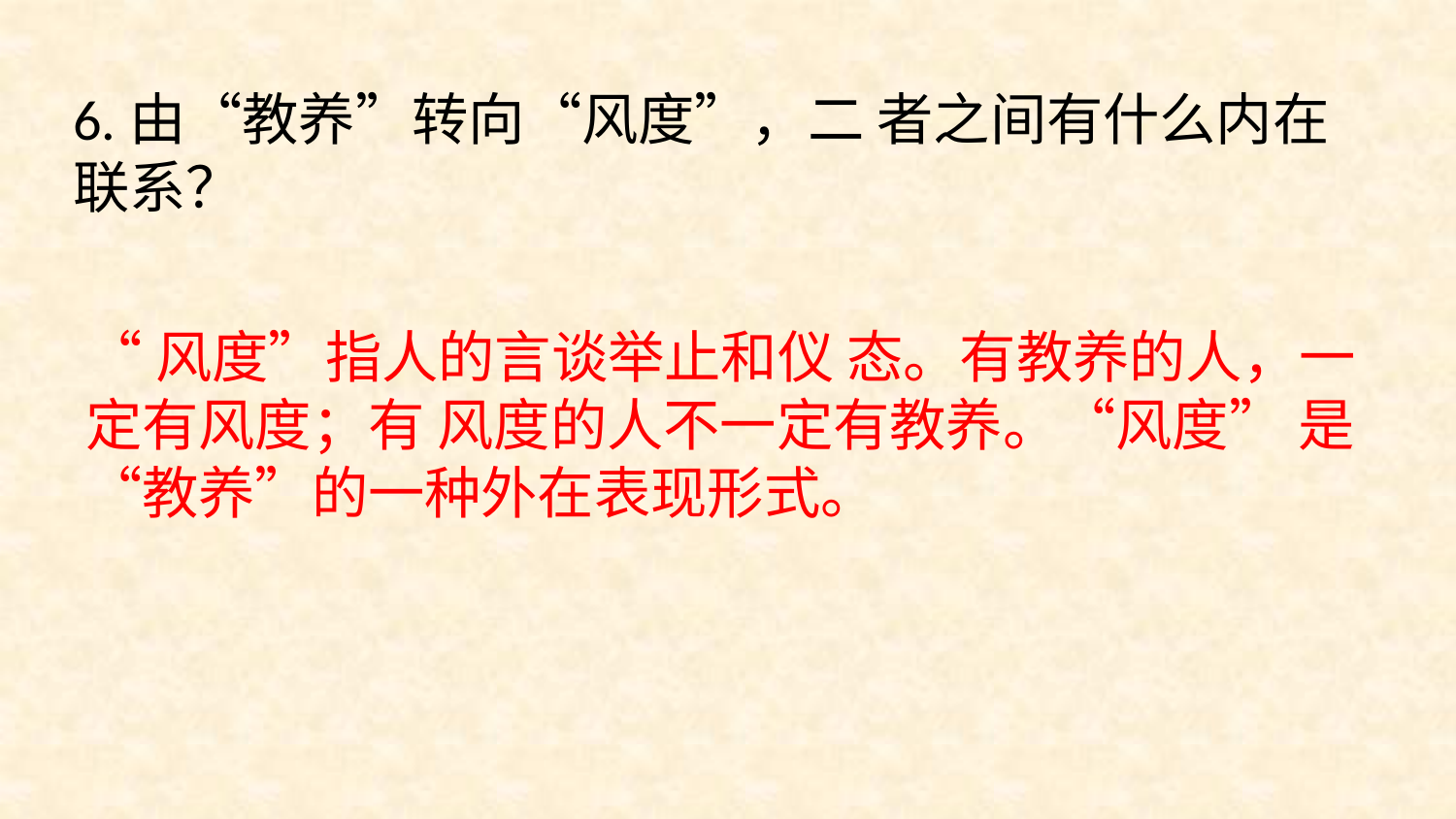

6.由“教养”转向“风度”，二 者之间有什么内在联系？
“风度”指人的言谈举止和仪 态。有教养的人，一定有风度；有 风度的人不一定有教养。“风度” 是“教养”的一种外在表现形式。